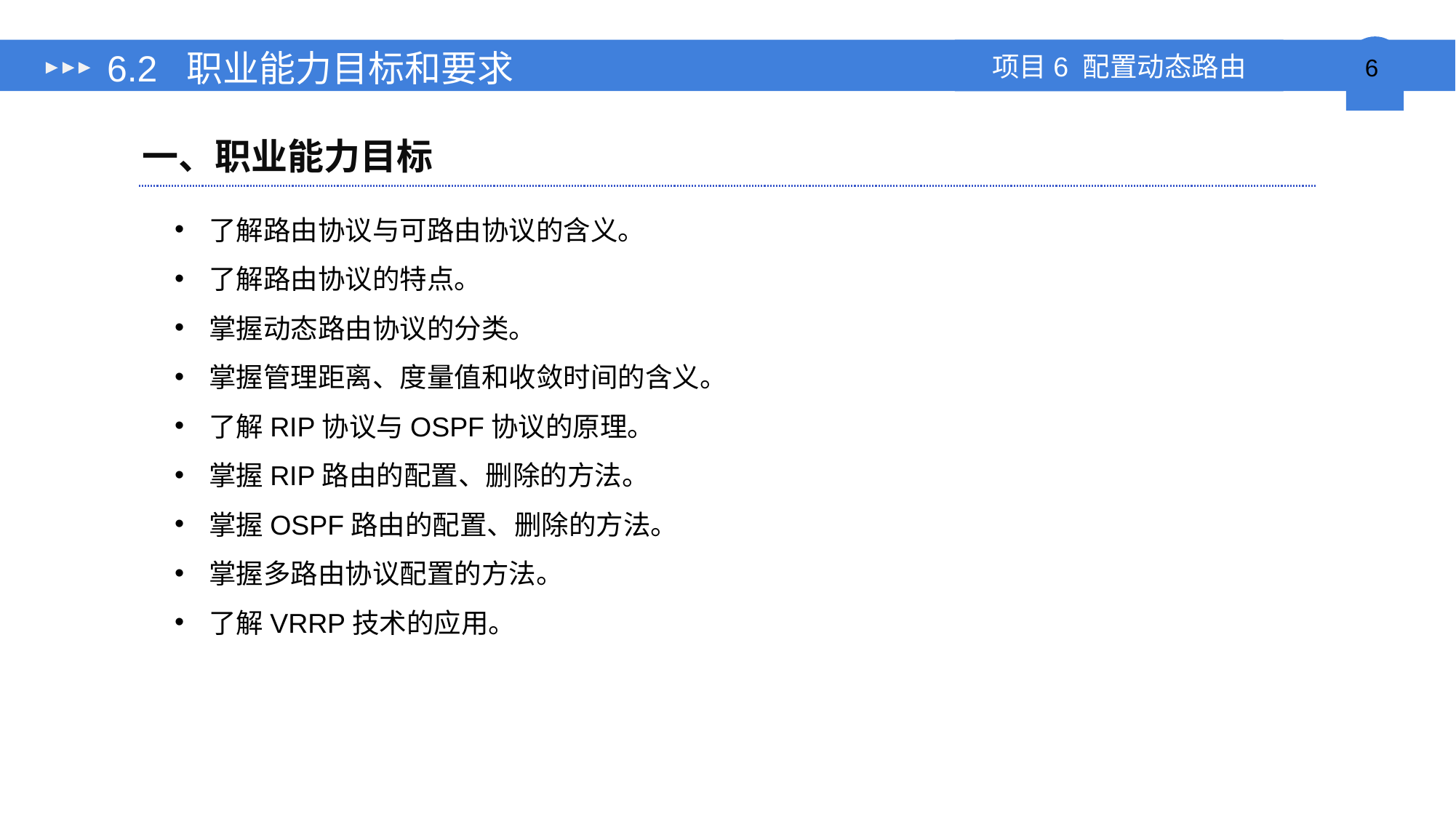

# 6.2  职业能力目标和要求
一、职业能力目标

了解路由协议与可路由协议的含义。
了解路由协议的特点。
掌握动态路由协议的分类。
掌握管理距离、度量值和收敛时间的含义。
了解RIP协议与OSPF协议的原理。
掌握RIP路由的配置、删除的方法。
掌握OSPF路由的配置、删除的方法。
掌握多路由协议配置的方法。
了解VRRP技术的应用。